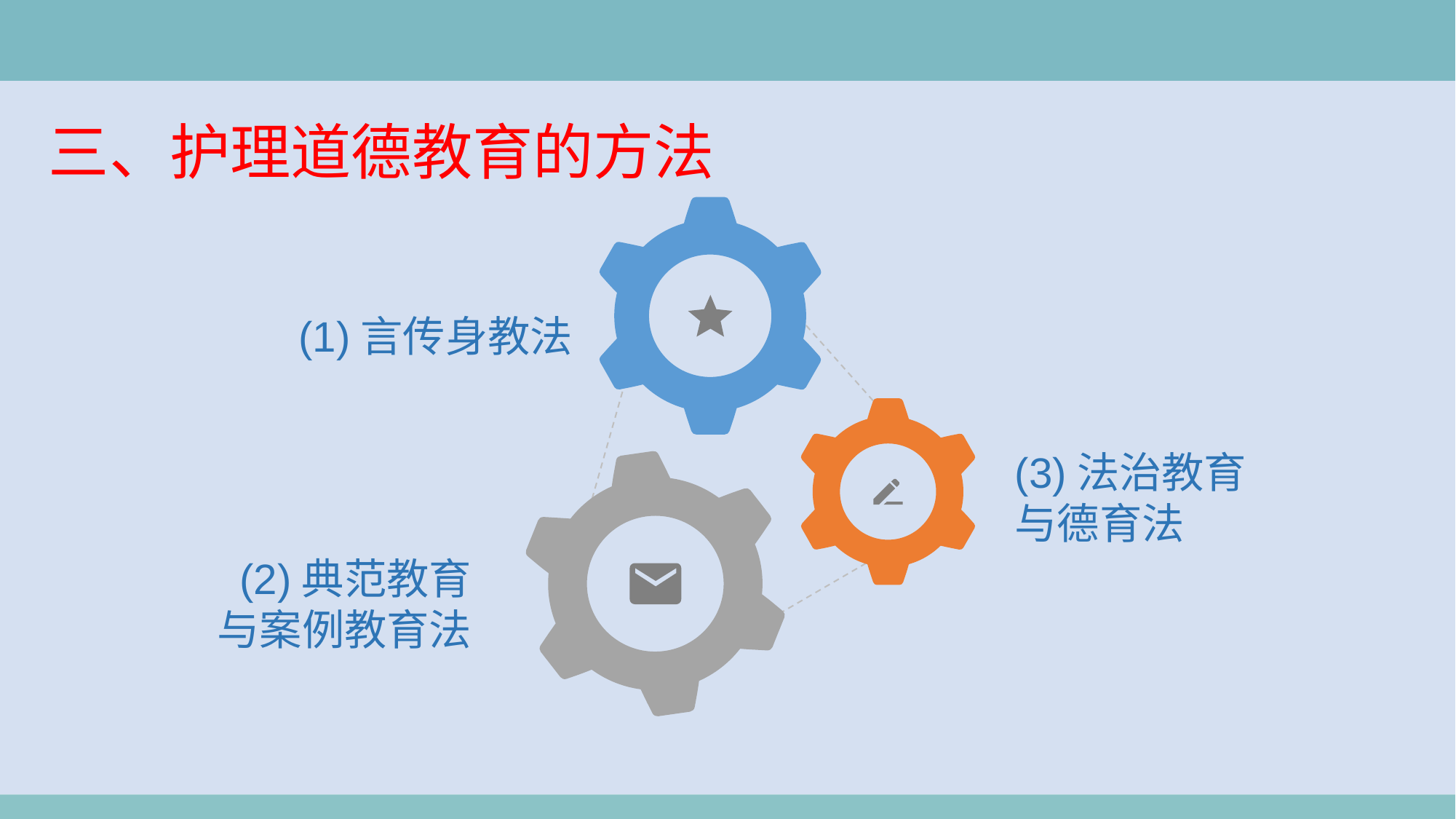

三、护理道德教育的方法

(1)言传身教法

(3)法治教育与德育法

(2)典范教育与案例教育法